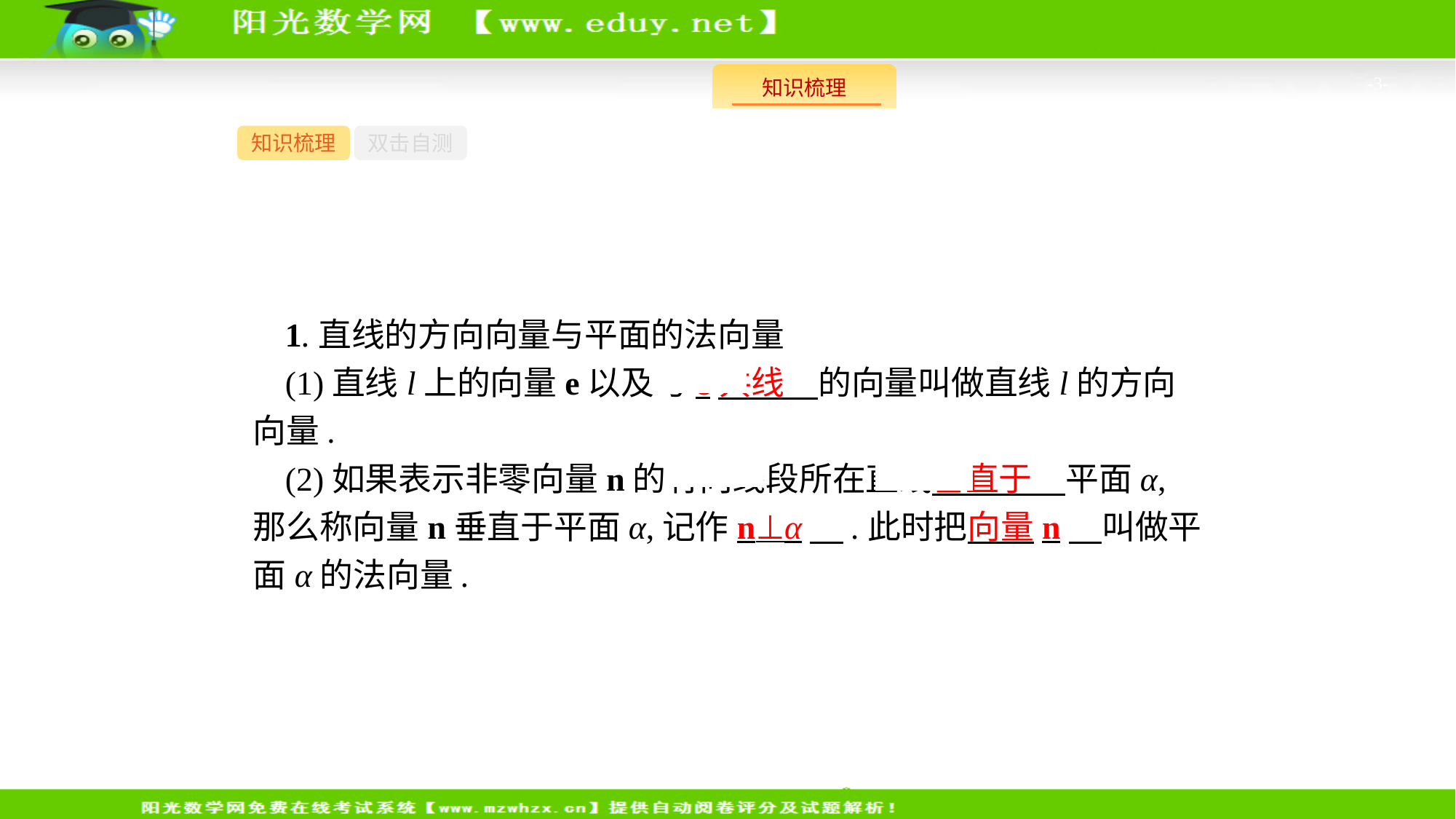

-3-
知识梳理
双击自测
1.直线的方向向量与平面的法向量
(1)直线l上的向量e以及与e共线　的向量叫做直线l的方向向量.
(2)如果表示非零向量n的有向线段所在直线垂直于　平面α,那么称向量n垂直于平面α,记作n⊥α　.此时把向量n　叫做平面α的法向量.